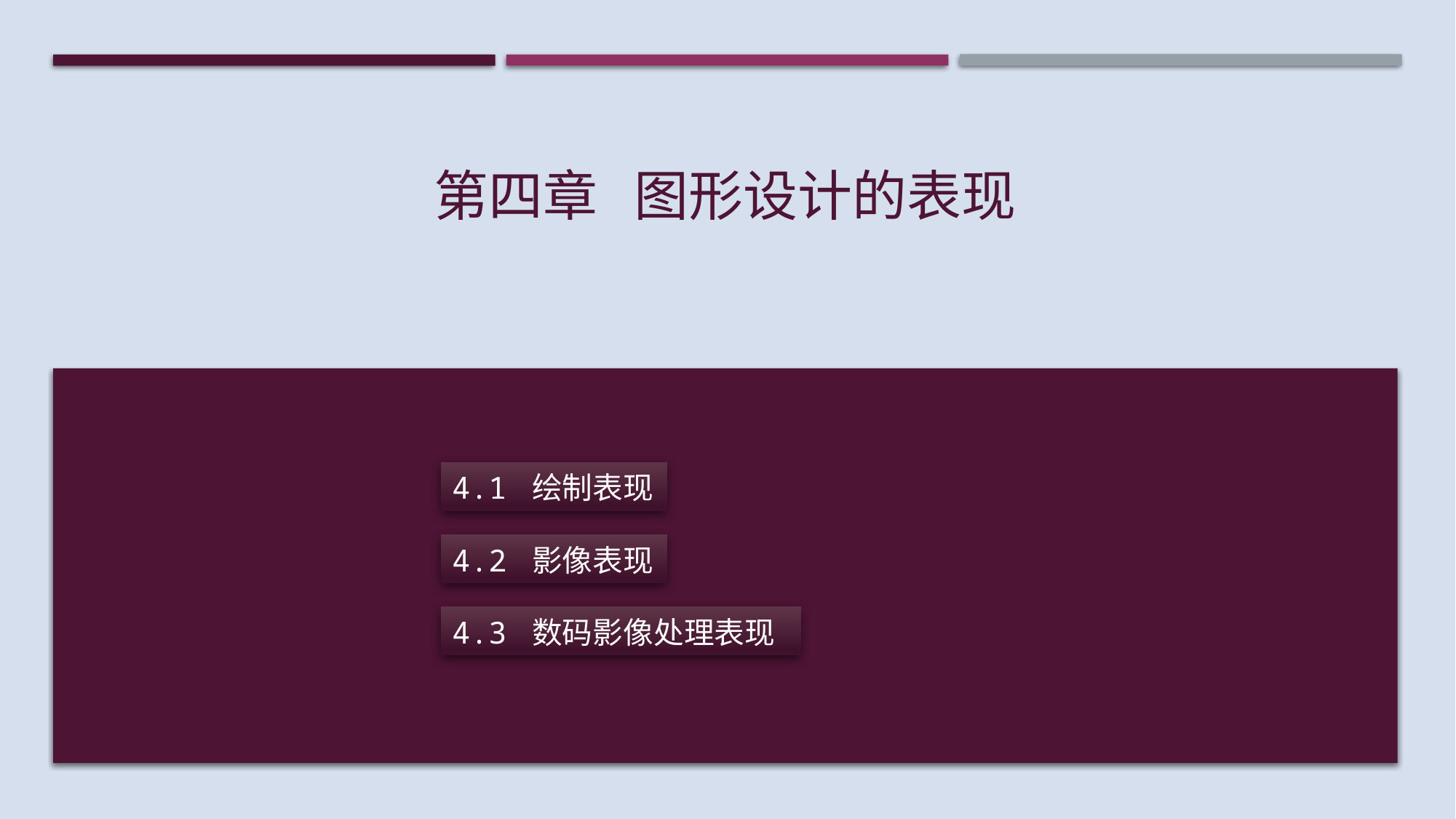

# 第四章   图形设计的表现
4.1 绘制表现
4.2 影像表现
4.3 数码影像处理表现